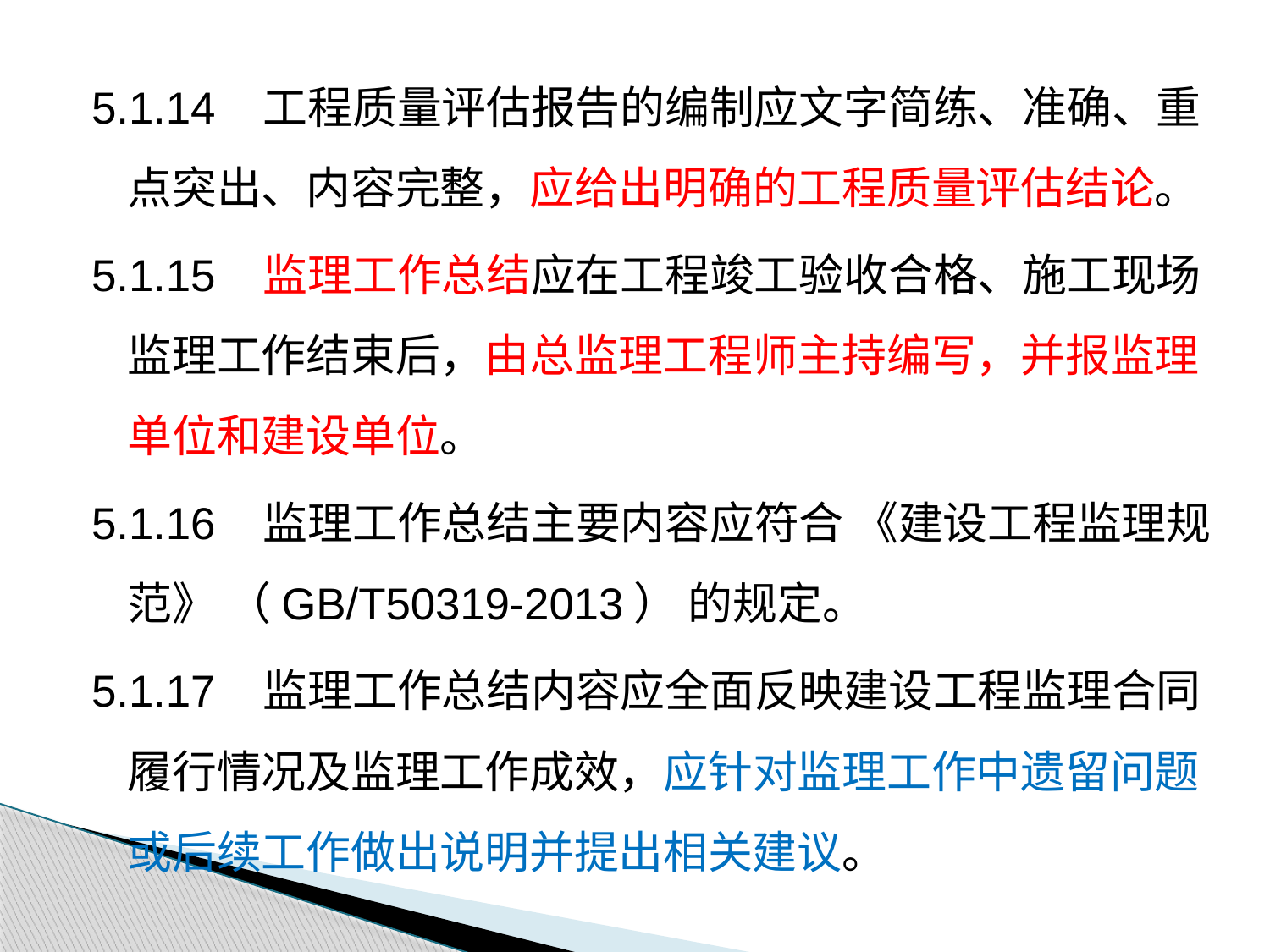

5.1.14   工程质量评估报告的编制应文字简练、准确、重点突出、内容完整，应给出明确的工程质量评估结论。
5.1.15   监理工作总结应在工程竣工验收合格、施工现场监理工作结束后，由总监理工程师主持编写，并报监理单位和建设单位。
5.1.16   监理工作总结主要内容应符合 《建设工程监理规范》 （GB/T50319-2013） 的规定。
5.1.17   监理工作总结内容应全面反映建设工程监理合同履行情况及监理工作成效，应针对监理工作中遗留问题或后续工作做出说明并提出相关建议。